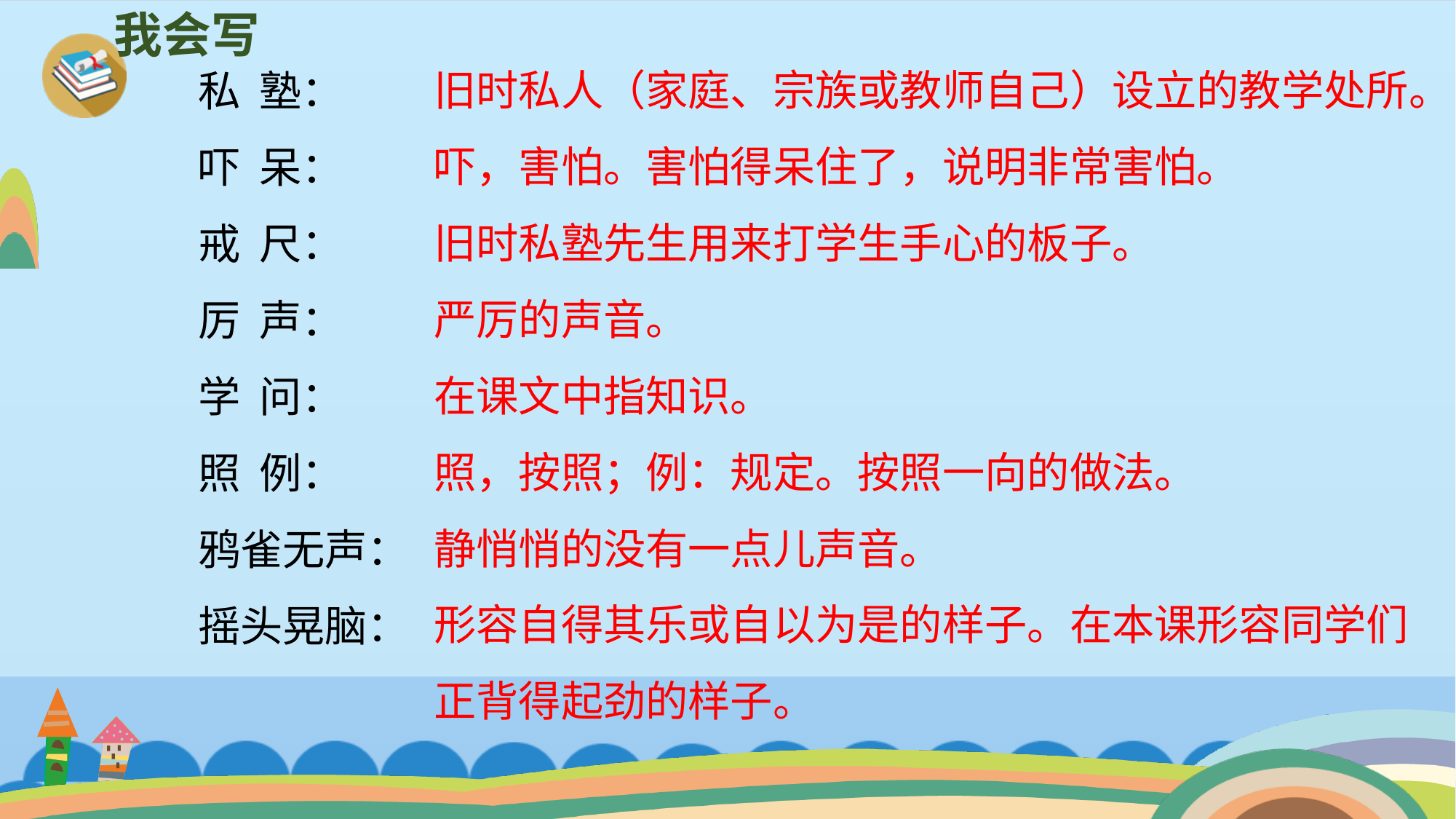

我会写
旧时私人（家庭、宗族或教师自己）设立的教学处所。
吓，害怕。害怕得呆住了，说明非常害怕。
旧时私塾先生用来打学生手心的板子。
严厉的声音。
在课文中指知识。
照，按照；例：规定。按照一向的做法。
静悄悄的没有一点儿声音。
形容自得其乐或自以为是的样子。在本课形容同学们正背得起劲的样子。
私  塾：
吓  呆：
戒  尺：
厉  声：
学  问：
照  例：
鸦雀无声：
摇头晃脑：